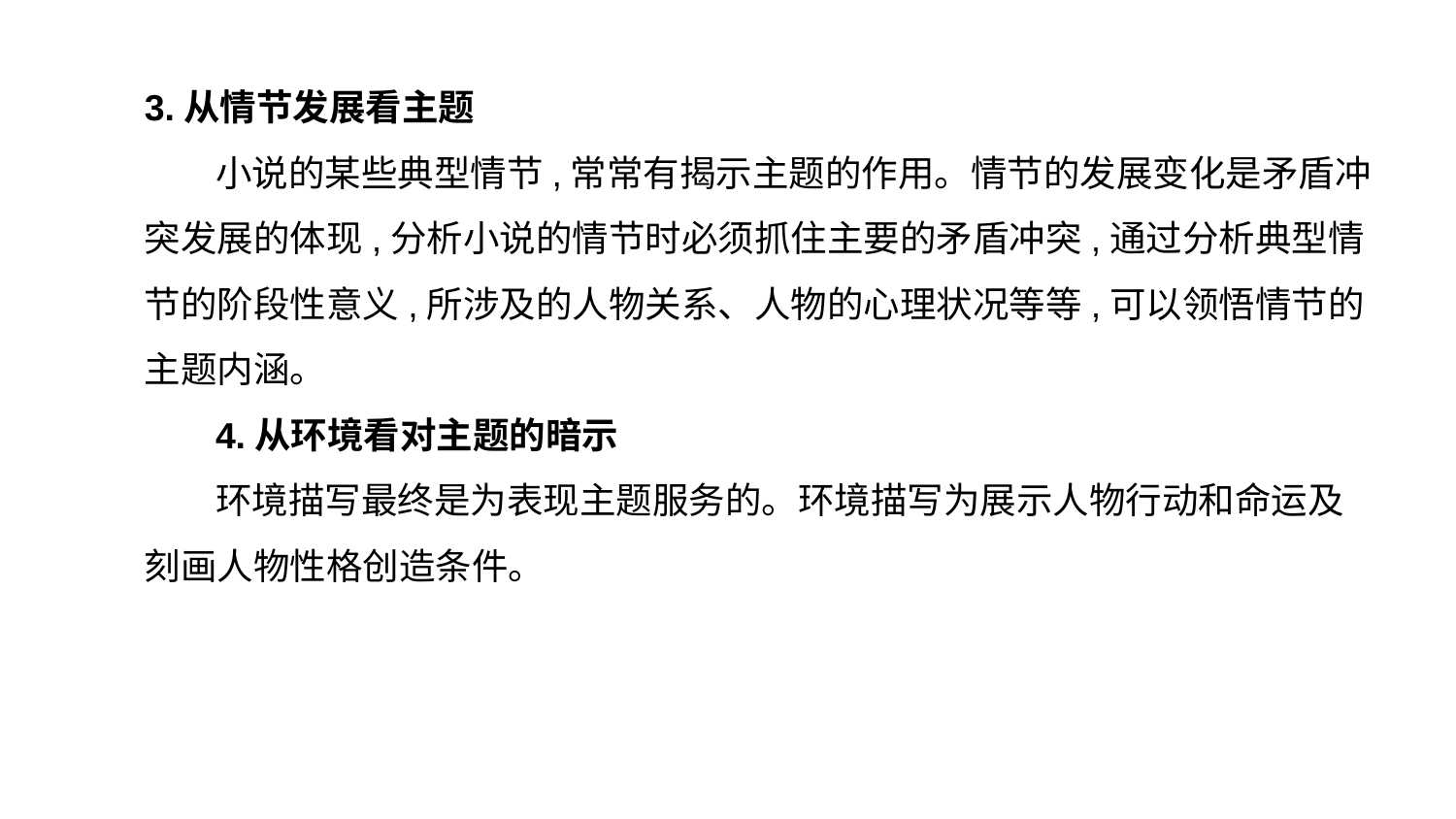

3.从情节发展看主题
小说的某些典型情节,常常有揭示主题的作用。情节的发展变化是矛盾冲突发展的体现,分析小说的情节时必须抓住主要的矛盾冲突,通过分析典型情节的阶段性意义,所涉及的人物关系、人物的心理状况等等,可以领悟情节的主题内涵。
4.从环境看对主题的暗示
环境描写最终是为表现主题服务的。环境描写为展示人物行动和命运及刻画人物性格创造条件。